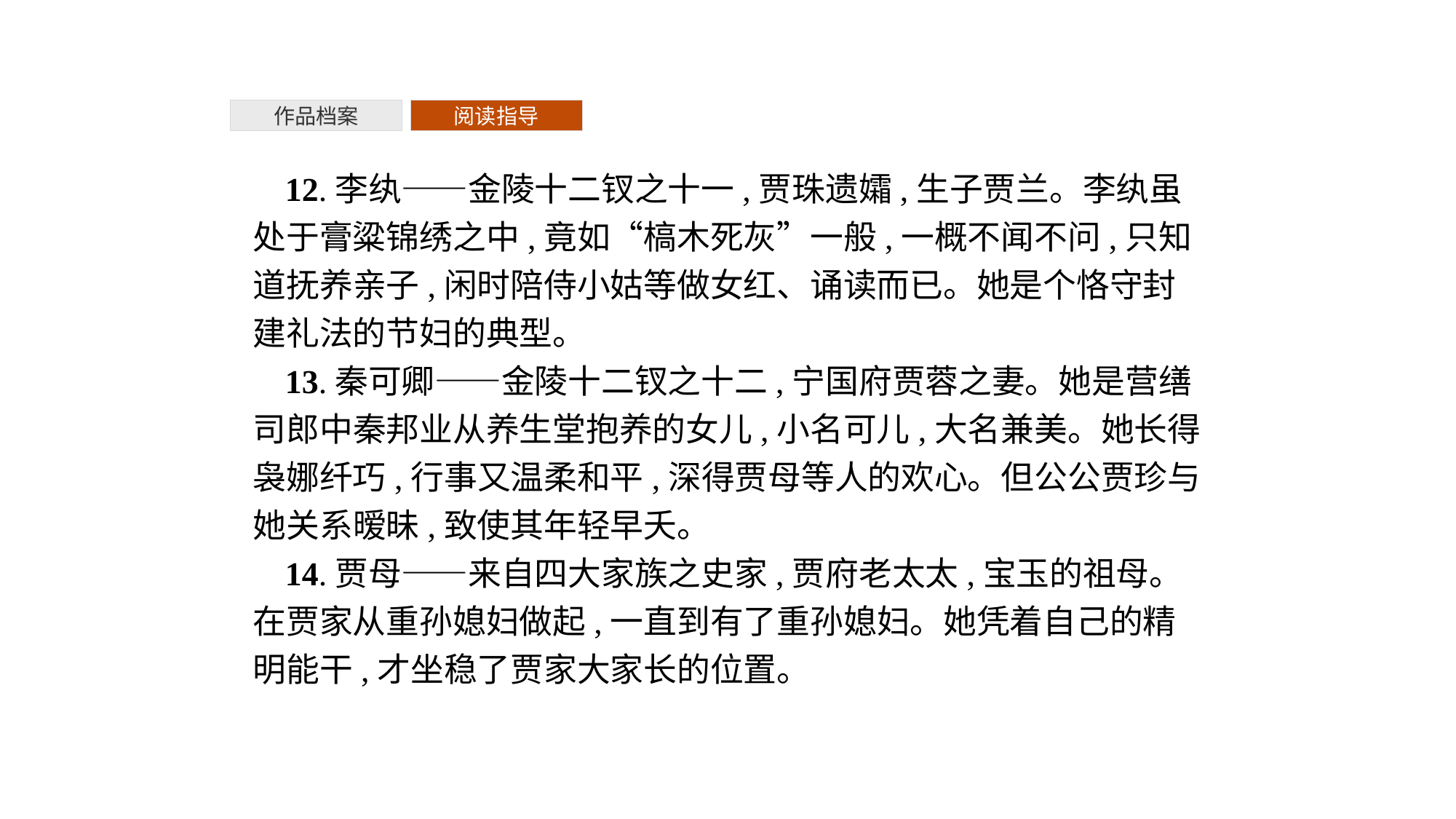

作品档案
阅读指导
12.李纨——金陵十二钗之十一,贾珠遗孀,生子贾兰。李纨虽处于膏粱锦绣之中,竟如“槁木死灰”一般,一概不闻不问,只知道抚养亲子,闲时陪侍小姑等做女红、诵读而已。她是个恪守封建礼法的节妇的典型。
13.秦可卿——金陵十二钗之十二,宁国府贾蓉之妻。她是营缮司郎中秦邦业从养生堂抱养的女儿,小名可儿,大名兼美。她长得袅娜纤巧,行事又温柔和平,深得贾母等人的欢心。但公公贾珍与她关系暧昧,致使其年轻早夭。
14.贾母——来自四大家族之史家,贾府老太太,宝玉的祖母。在贾家从重孙媳妇做起,一直到有了重孙媳妇。她凭着自己的精明能干,才坐稳了贾家大家长的位置。